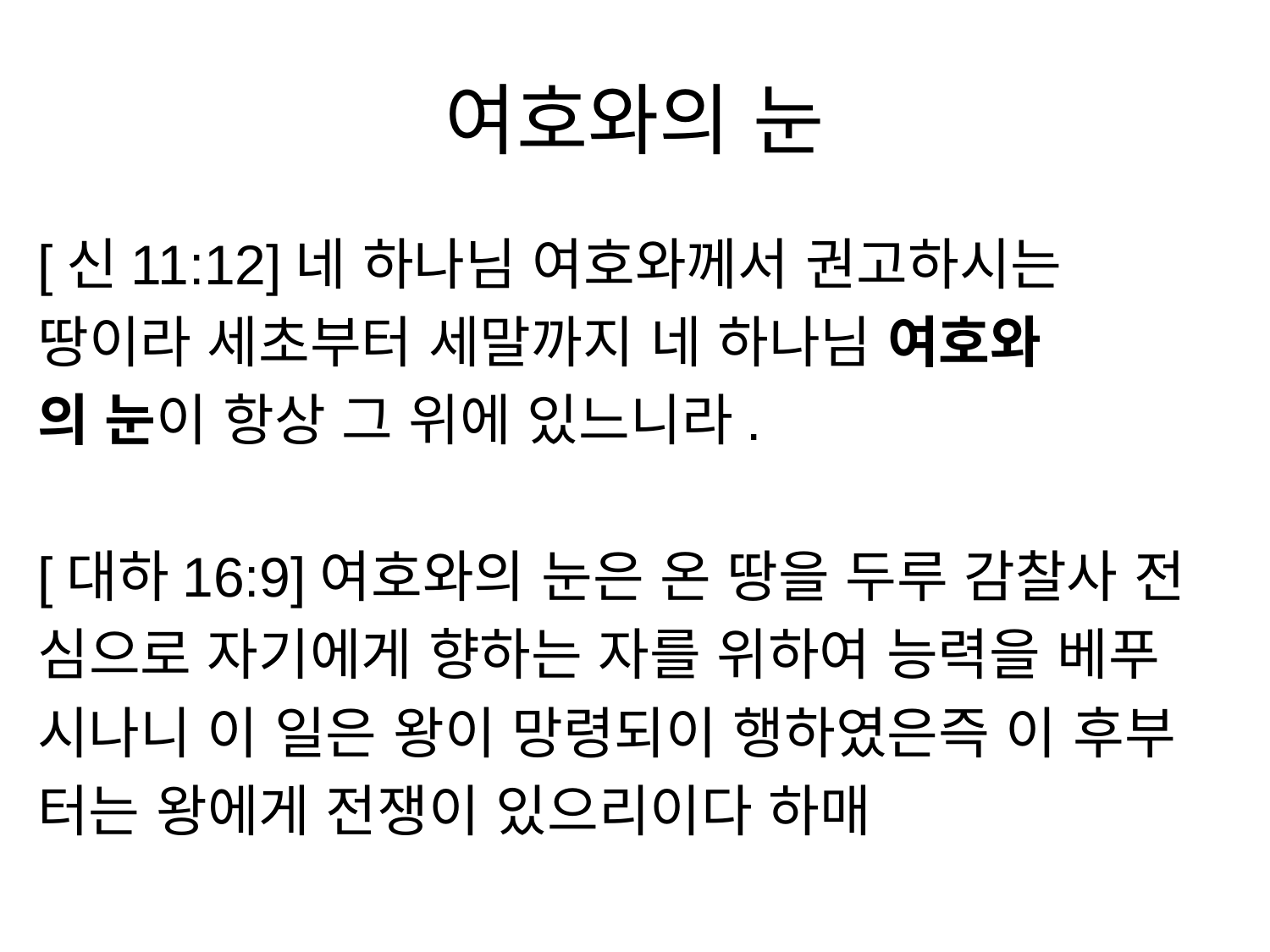

# 여호와의 눈
[신11:12]네 하나님 여호와께서 권고하시는
땅이라 세초부터 세말까지 네 하나님 여호와
의 눈이 항상 그 위에 있느니라.

[대하16:9]여호와의 눈은 온 땅을 두루 감찰사 전
심으로 자기에게 향하는 자를 위하여 능력을 베푸
시나니 이 일은 왕이 망령되이 행하였은즉 이 후부
터는 왕에게 전쟁이 있으리이다 하매